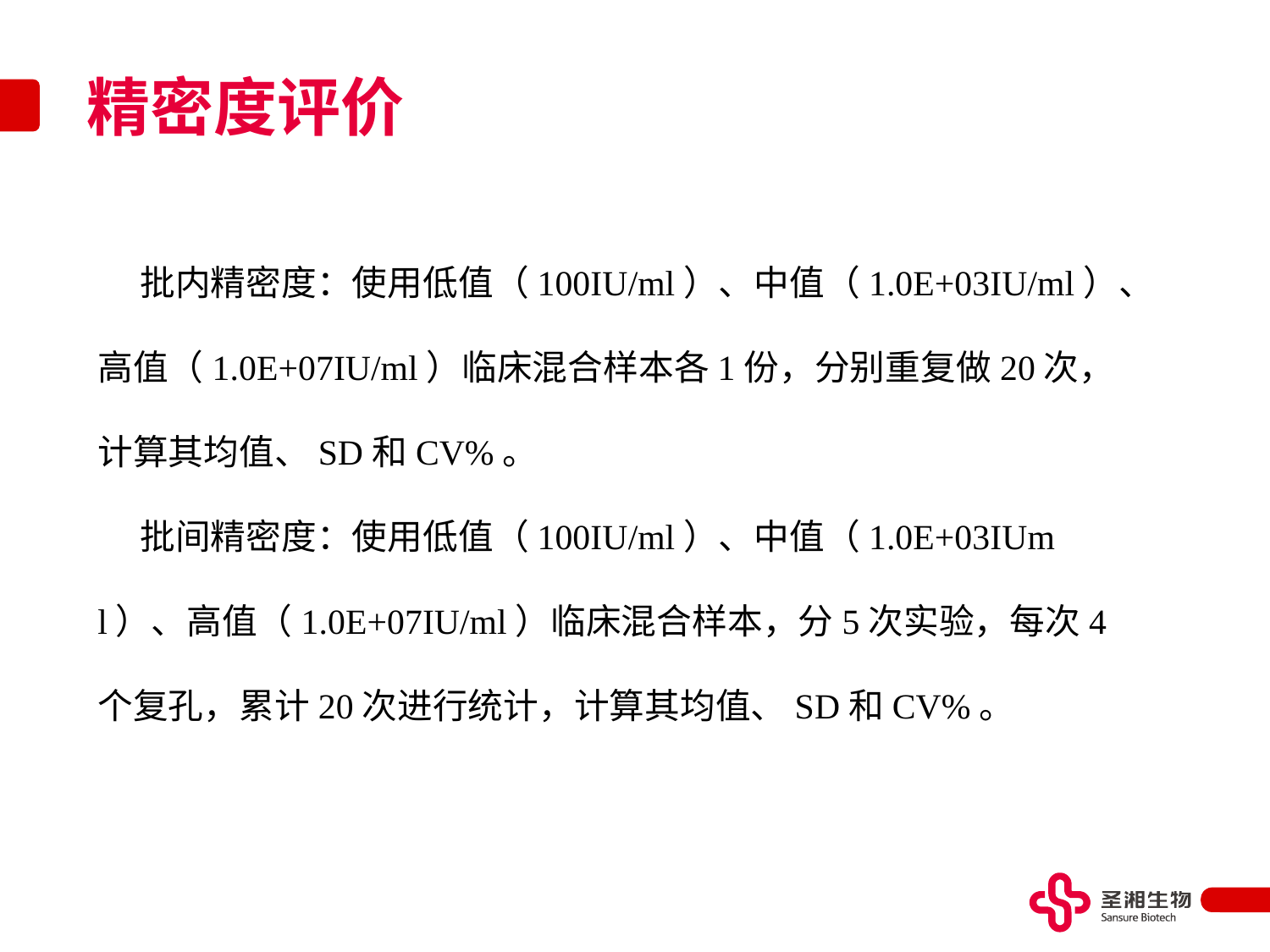

# 精密度评价
批内精密度：使用低值（100IU/ml）、中值（1.0E+03IU/ml）、高值（1.0E+07IU/ml）临床混合样本各1份，分别重复做20次，计算其均值、SD和CV%。
批间精密度：使用低值（100IU/ml）、中值（1.0E+03IUml）、高值（1.0E+07IU/ml）临床混合样本，分5次实验，每次4个复孔，累计20次进行统计，计算其均值、SD和CV%。